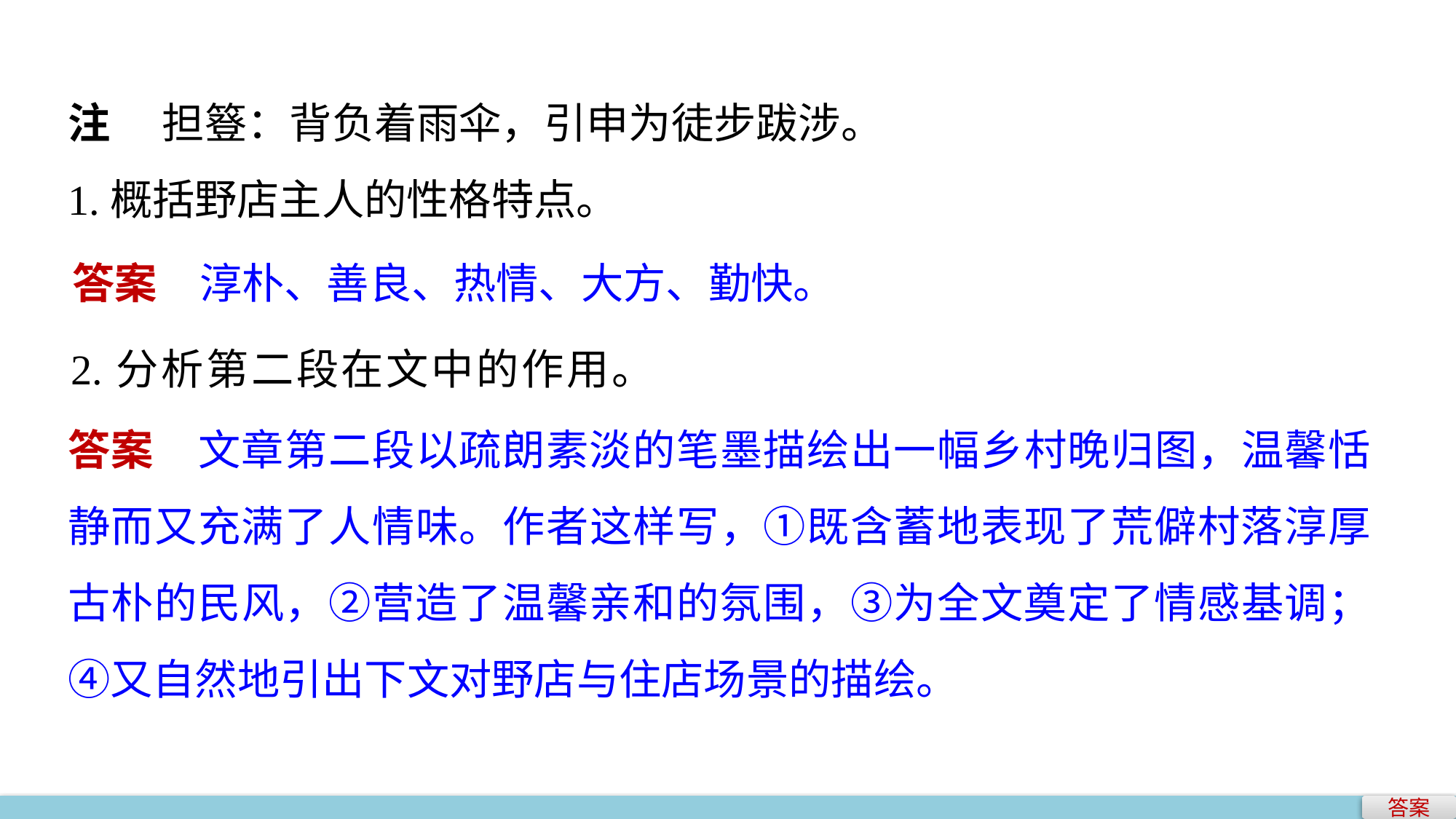

注 　担簦：背负着雨伞，引申为徒步跋涉。
1.概括野店主人的性格特点。
答案　淳朴、善良、热情、大方、勤快。
2.分析第二段在文中的作用。
答案　文章第二段以疏朗素淡的笔墨描绘出一幅乡村晚归图，温馨恬静而又充满了人情味。作者这样写，①既含蓄地表现了荒僻村落淳厚古朴的民风，②营造了温馨亲和的氛围，③为全文奠定了情感基调；④又自然地引出下文对野店与住店场景的描绘。

答案